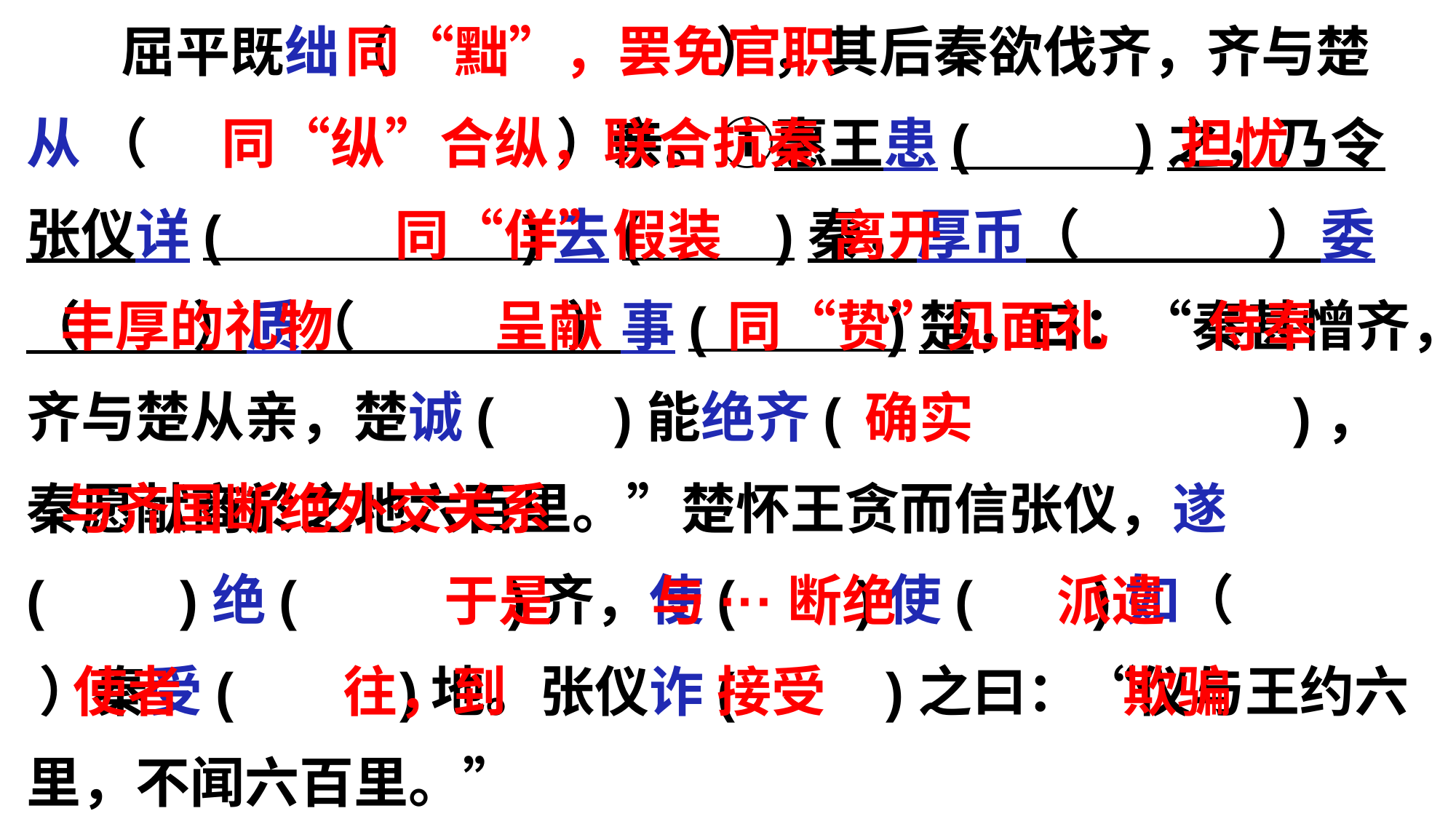

屈平既绌（                          ），其后秦欲伐齐，齐与楚从 （                                 ）亲。①惠王患(           )之，乃令张仪详(                    )去(         )秦，厚币（               ）委（         ）质（                 ）事(            )楚，曰：“秦甚憎齐，齐与楚从亲，楚诚(        )能绝齐(                              )，秦愿献商於之地六百里。”楚怀王贪而信张仪，遂(         )绝(              )齐，使(        )使(        )如（                ）秦受(           )地。张仪诈(          )之曰：“仪与王约六里，不闻六百里。”
                        同“黜”，罢免官职
              同“纵”合纵，联合抗秦                             担忧
                            同“佯”假装         离开
 丰厚的礼物             呈献          同“贽”见面礼        侍奉
                                                                  确实
 与齐国断绝外交关系
                                于是        与···断绝             派遣
  使者             往，到                 接受                        欺骗